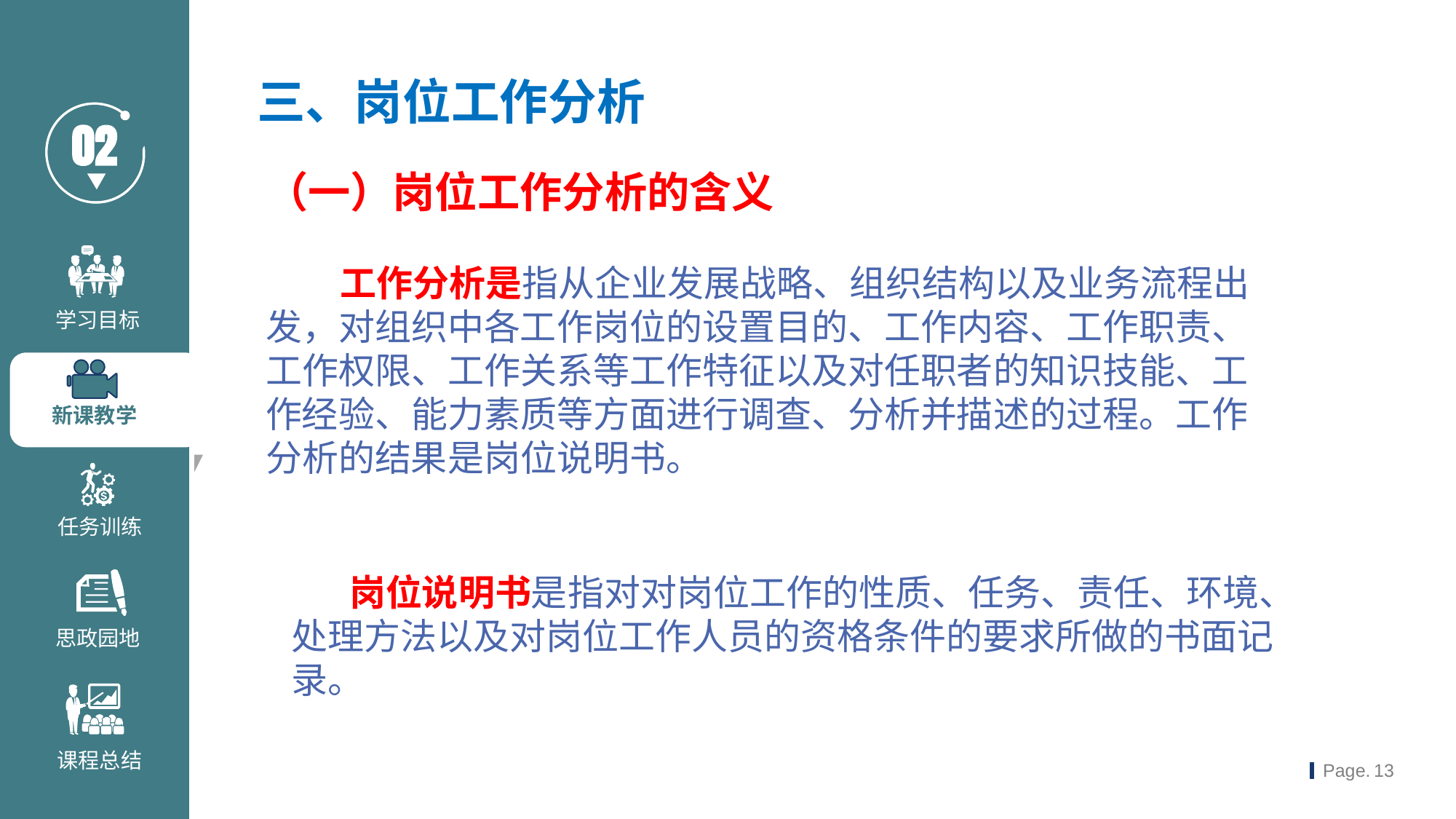

三、岗位工作分析
（一）岗位工作分析的含义

        工作分析是指从企业发展战略、组织结构以及业务流程出发，对组织中各工作岗位的设置目的、工作内容、工作职责、工作权限、工作关系等工作特征以及对任职者的知识技能、工作经验、能力素质等方面进行调查、分析并描述的过程。工作分析的结果是岗位说明书。

      岗位说明书是指对对岗位工作的性质、任务、责任、环境、处理方法以及对岗位工作人员的资格条件的要求所做的书面记录。